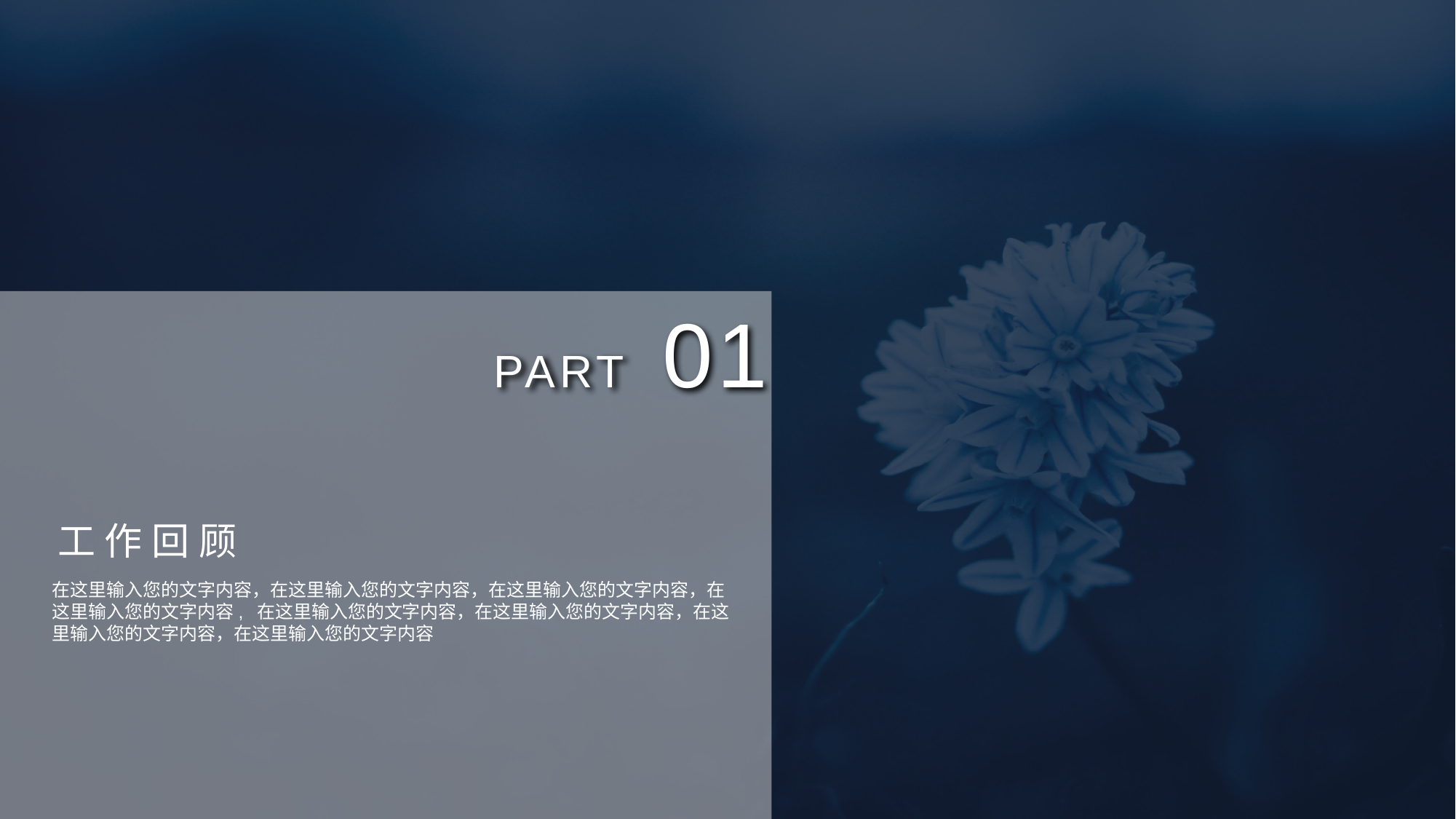

PART  01
工作回顾
在这里输入您的文字内容，在这里输入您的文字内容，在这里输入您的文字内容，在这里输入您的文字内容,在这里输入您的文字内容，在这里输入您的文字内容，在这里输入您的文字内容，在这里输入您的文字内容